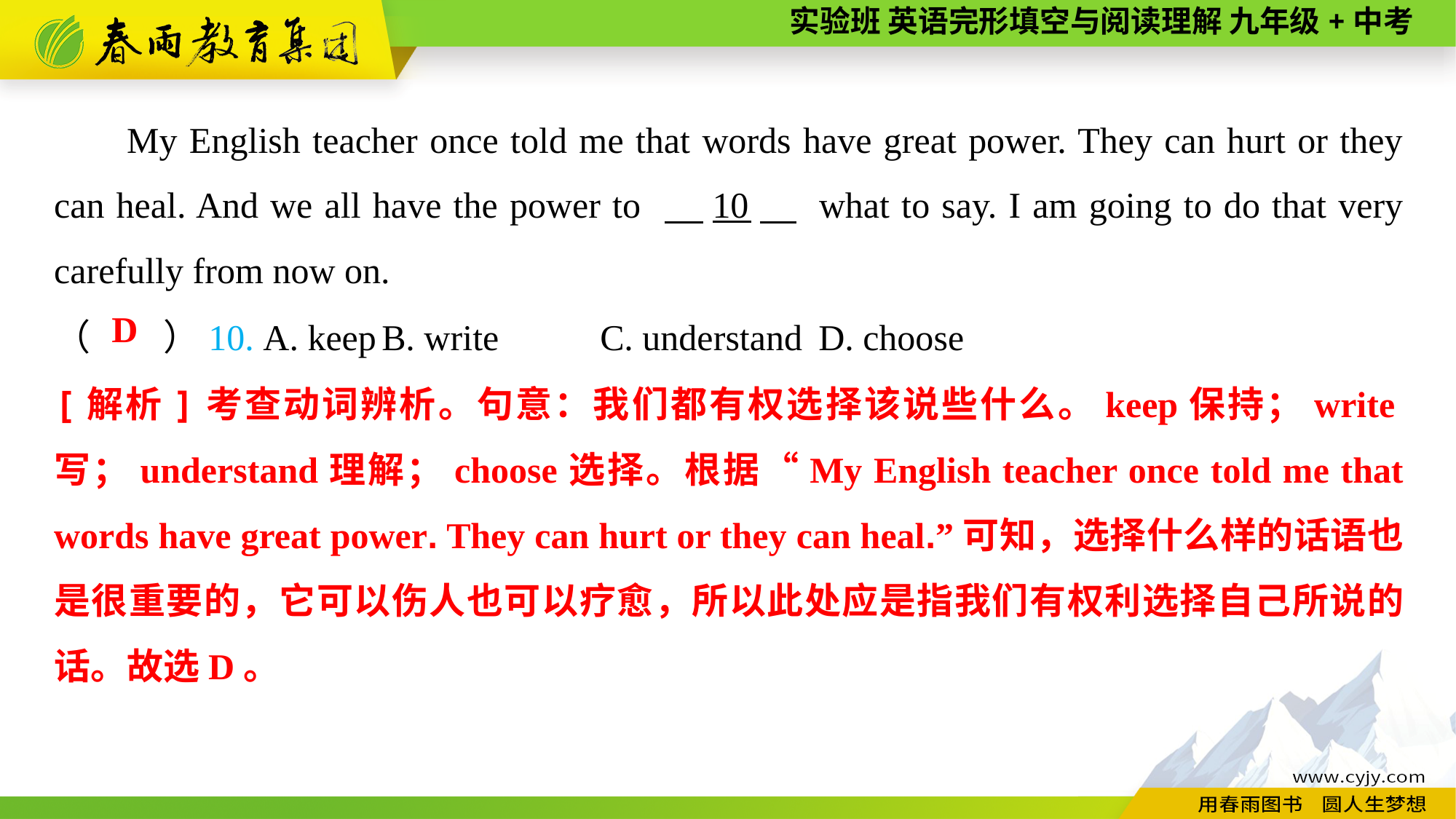

My English teacher once told me that words have great power. They can hurt or they can heal. And we all have the power to 　10　 what to say. I am going to do that very carefully from now on.
（　　）10. A. keep	B. write	C. understand	D. choose
D
[解析]考查动词辨析。句意：我们都有权选择该说些什么。keep保持；write写；understand理解；choose选择。根据“My English teacher once told me that words have great power. They can hurt or they can heal.”可知，选择什么样的话语也是很重要的，它可以伤人也可以疗愈，所以此处应是指我们有权利选择自己所说的话。故选D。